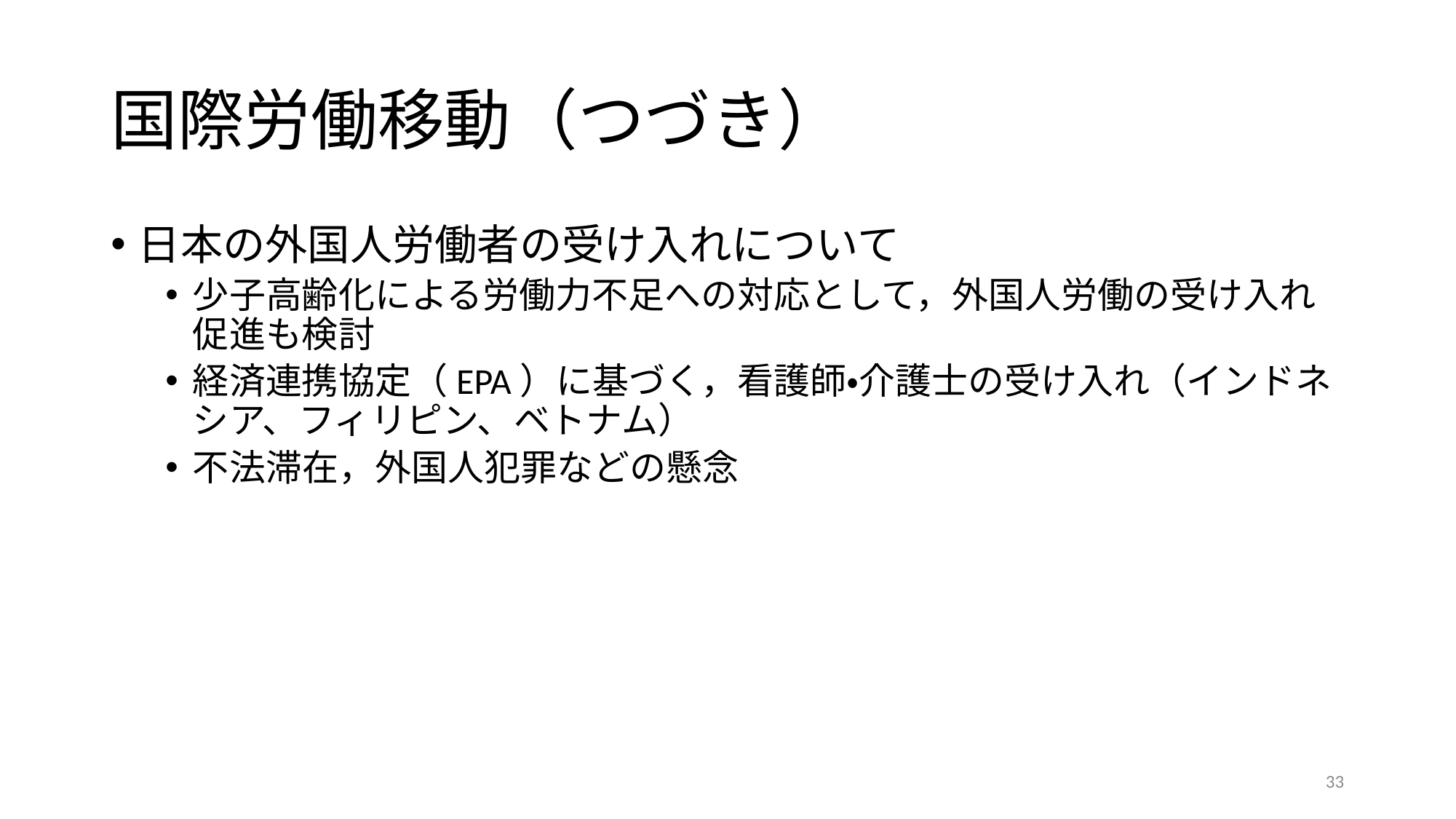

# 国際労働移動（つづき）
日本の外国人労働者の受け入れについて
少子高齢化による労働力不足への対応として，外国人労働の受け入れ促進も検討
経済連携協定（EPA）に基づく，看護師・介護士の受け入れ（インドネシア、フィリピン、ベトナム）
不法滞在，外国人犯罪などの懸念
33